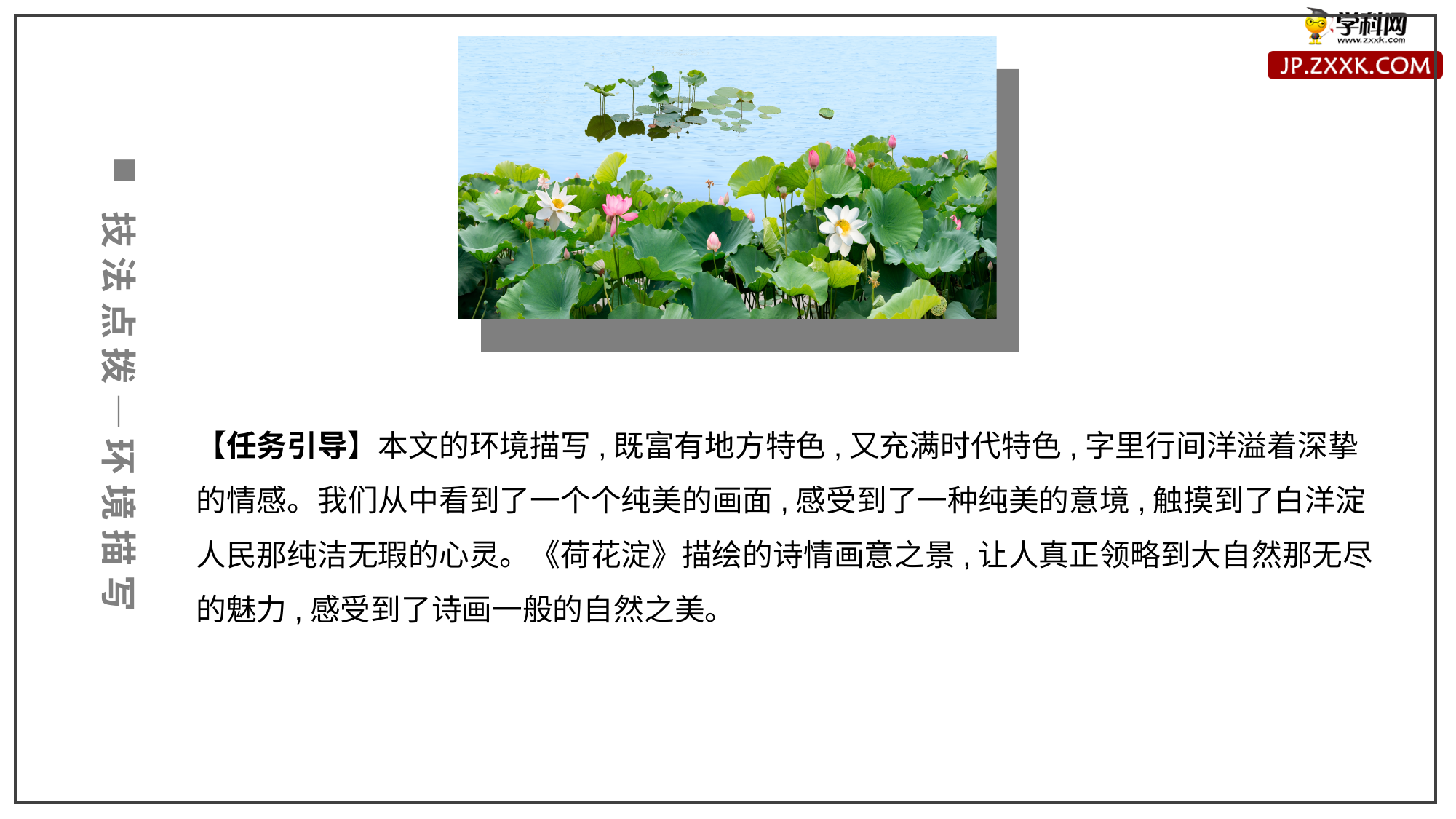

技法点拨—环境描写
【任务引导】本文的环境描写,既富有地方特色,又充满时代特色,字里行间洋溢着深挚的情感。我们从中看到了一个个纯美的画面,感受到了一种纯美的意境,触摸到了白洋淀人民那纯洁无瑕的心灵。《荷花淀》描绘的诗情画意之景,让人真正领略到大自然那无尽的魅力,感受到了诗画一般的自然之美。